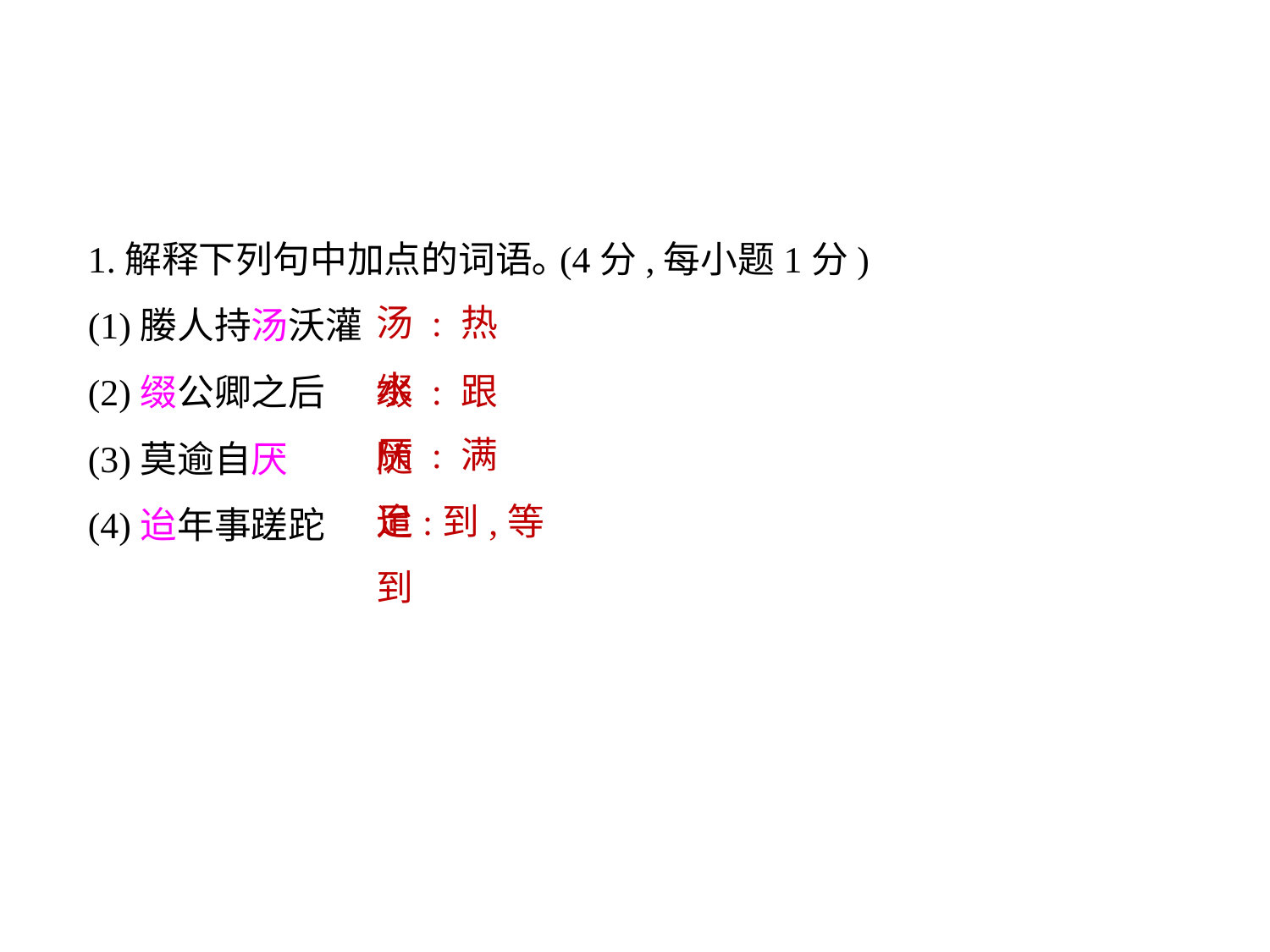

1.解释下列句中加点的词语｡(4分,每小题1分)
(1)媵人持汤沃灌
(2)缀公卿之后
(3)莫逾自厌
(4)迨年事蹉跎
汤:热水
缀:跟随
厌:满足
迨:到,等到